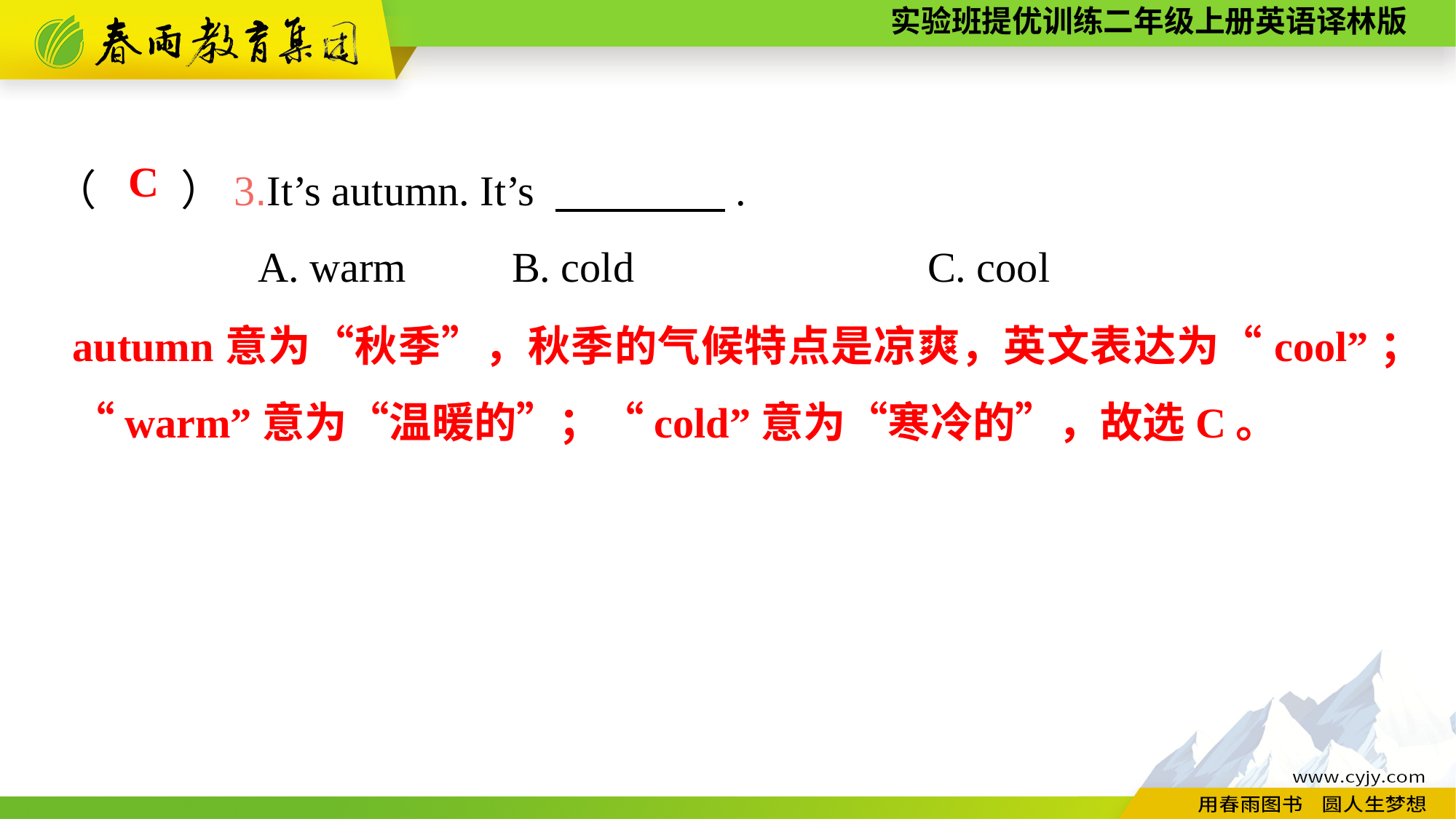

（　　）3.It’s autumn. It’s 　　　　.
A. warm	  B. cold			C. cool
C
autumn意为“秋季”，秋季的气候特点是凉爽，英文表达为“cool”；“warm”意为“温暖的”；“cold”意为“寒冷的”，故选C。